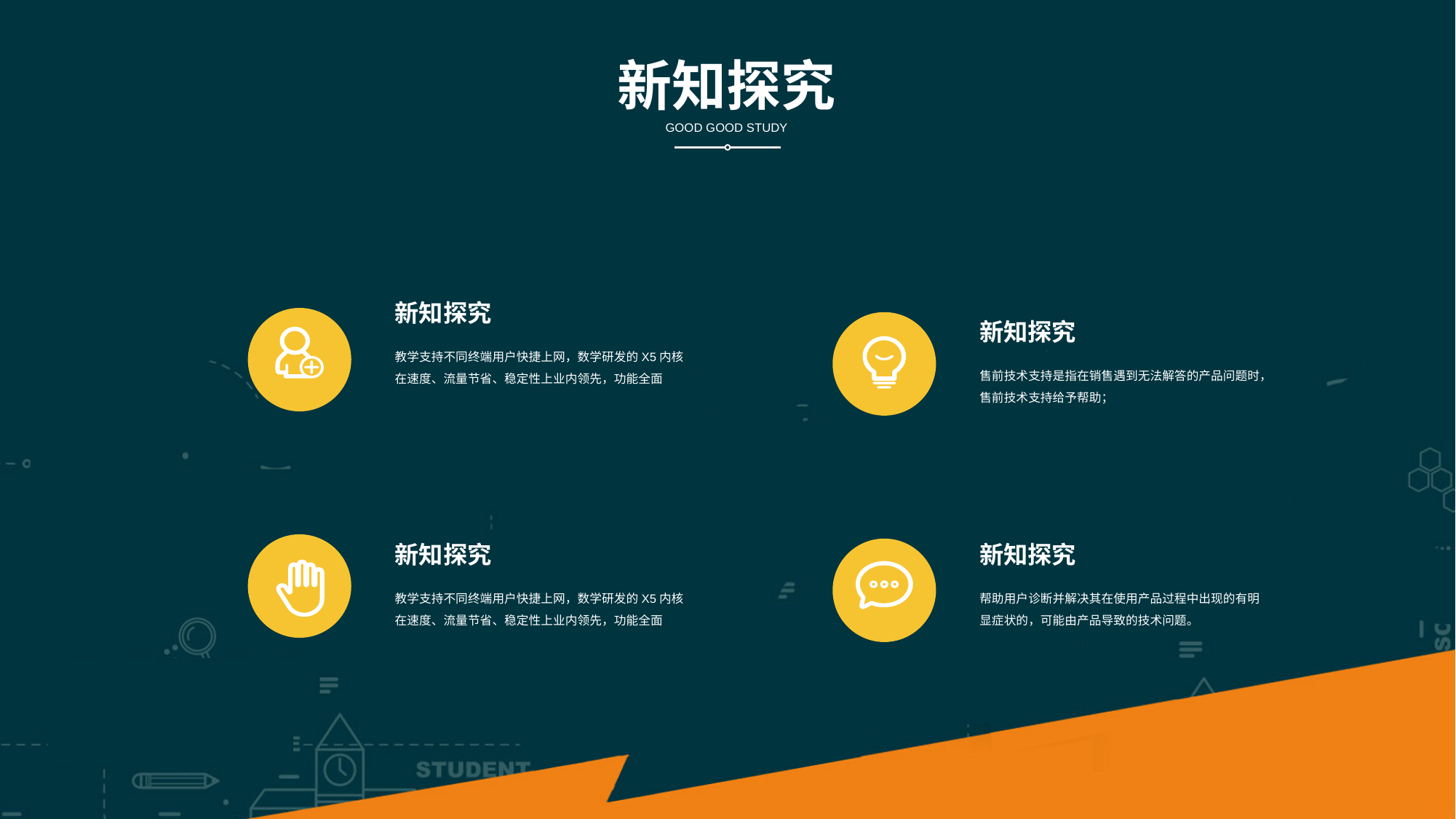

新知探究
GOOD GOOD STUDY

新知探究

新知探究

教学支持不同终端用户快捷上网，数学研发的X5内核在速度、流量节省、稳定性上业内领先，功能全面
售前技术支持是指在销售遇到无法解答的产品问题时，售前技术支持给予帮助；

新知探究
新知探究

教学支持不同终端用户快捷上网，数学研发的X5内核在速度、流量节省、稳定性上业内领先，功能全面
帮助用户诊断并解决其在使用产品过程中出现的有明显症状的，可能由产品导致的技术问题。